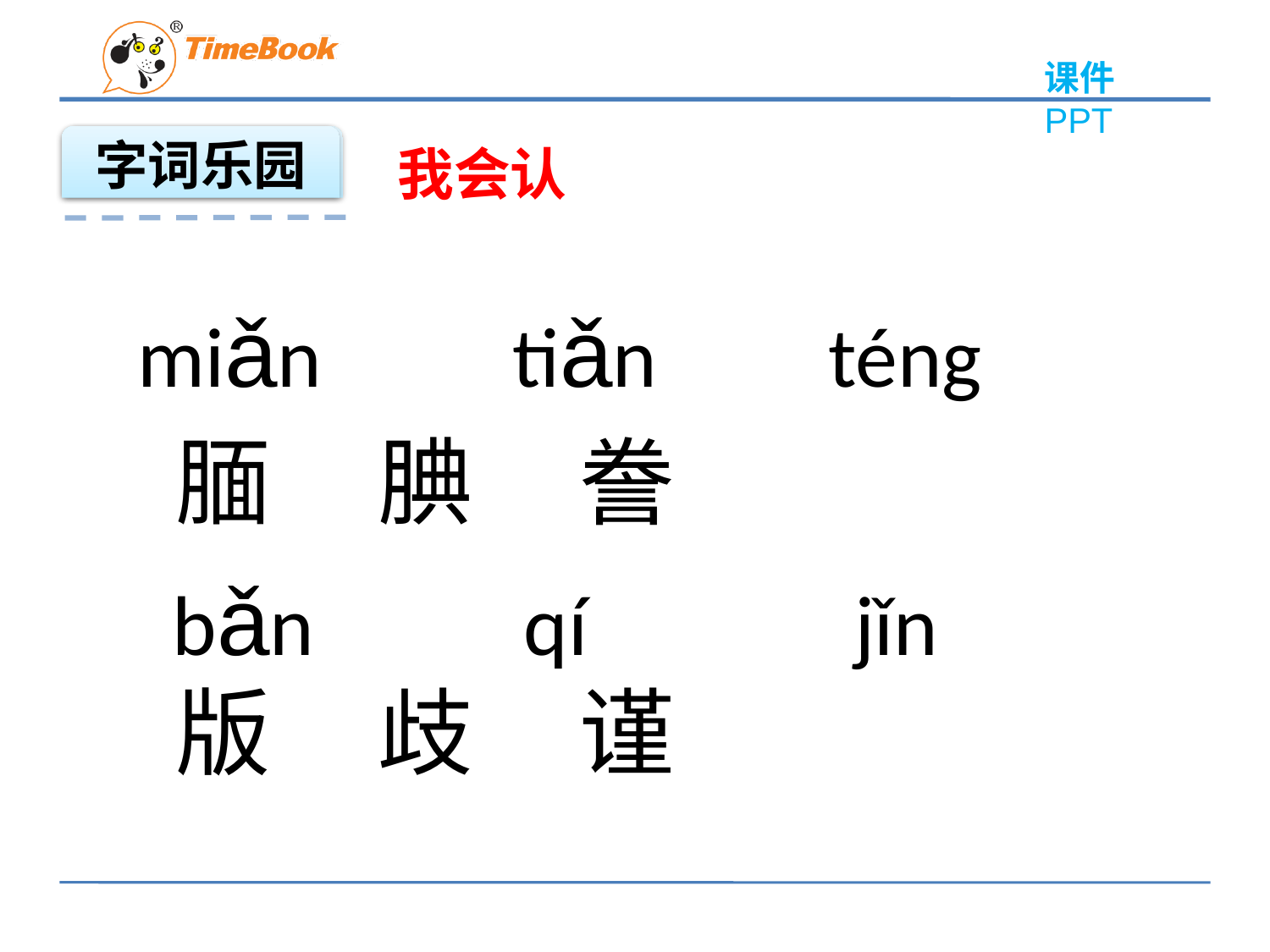

课件PPT
字词乐园

我会认
miǎn          tiǎn         téng
腼     腆     誊

版     歧     谨

bǎn           qí              jǐn